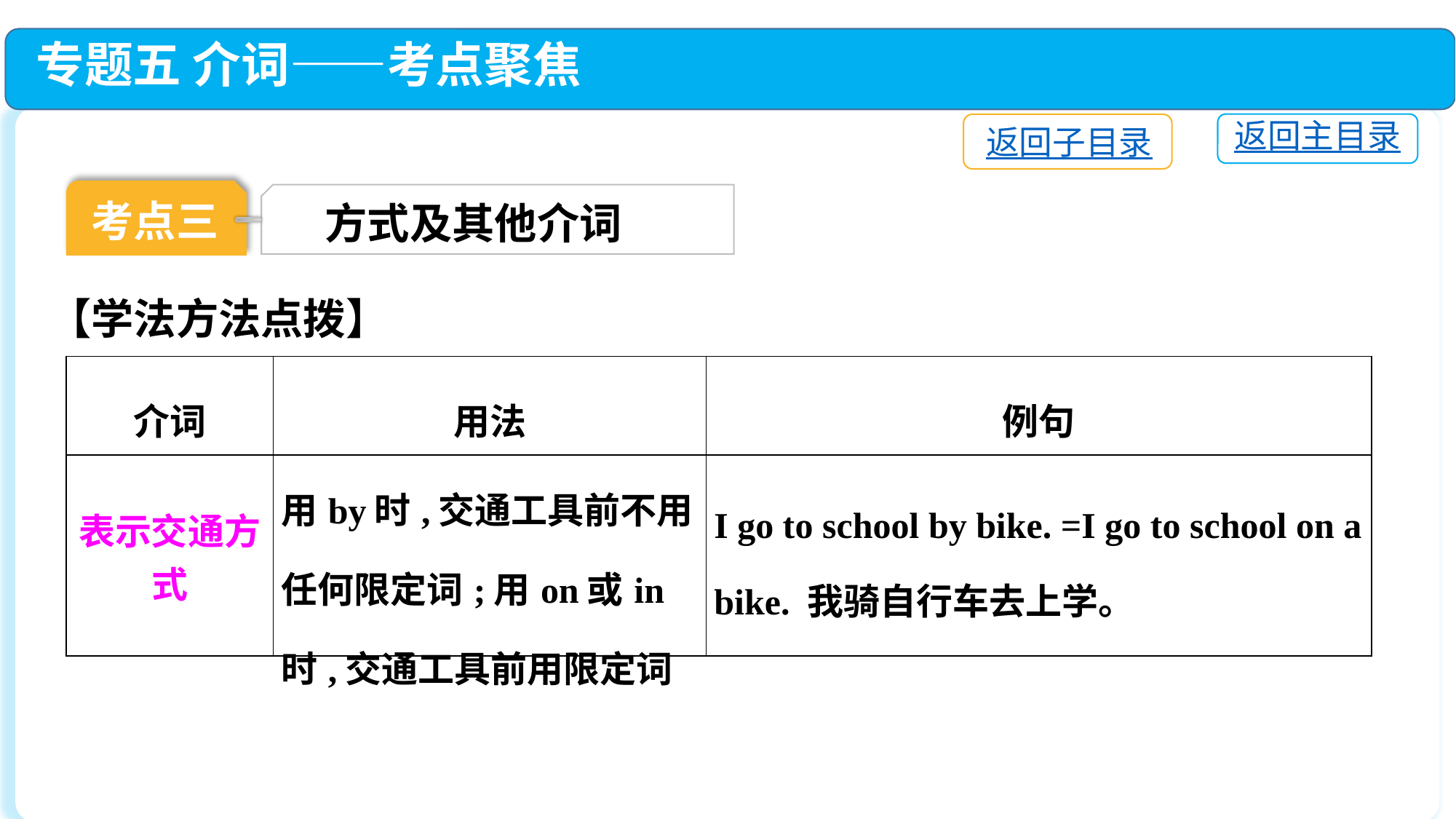

专题五 介词——考点聚焦

返回主目录

返回子目录
考点三
方式及其他介词

【学法方法点拨】
| 介词 | 用法 | 例句 |
| --- | --- | --- |
| 表示交通方式 | 用by时,交通工具前不用任何限定词;用on或in时,交通工具前用限定词 | I go to school by bike. =I go to school on a bike. 我骑自行车去上学。 |